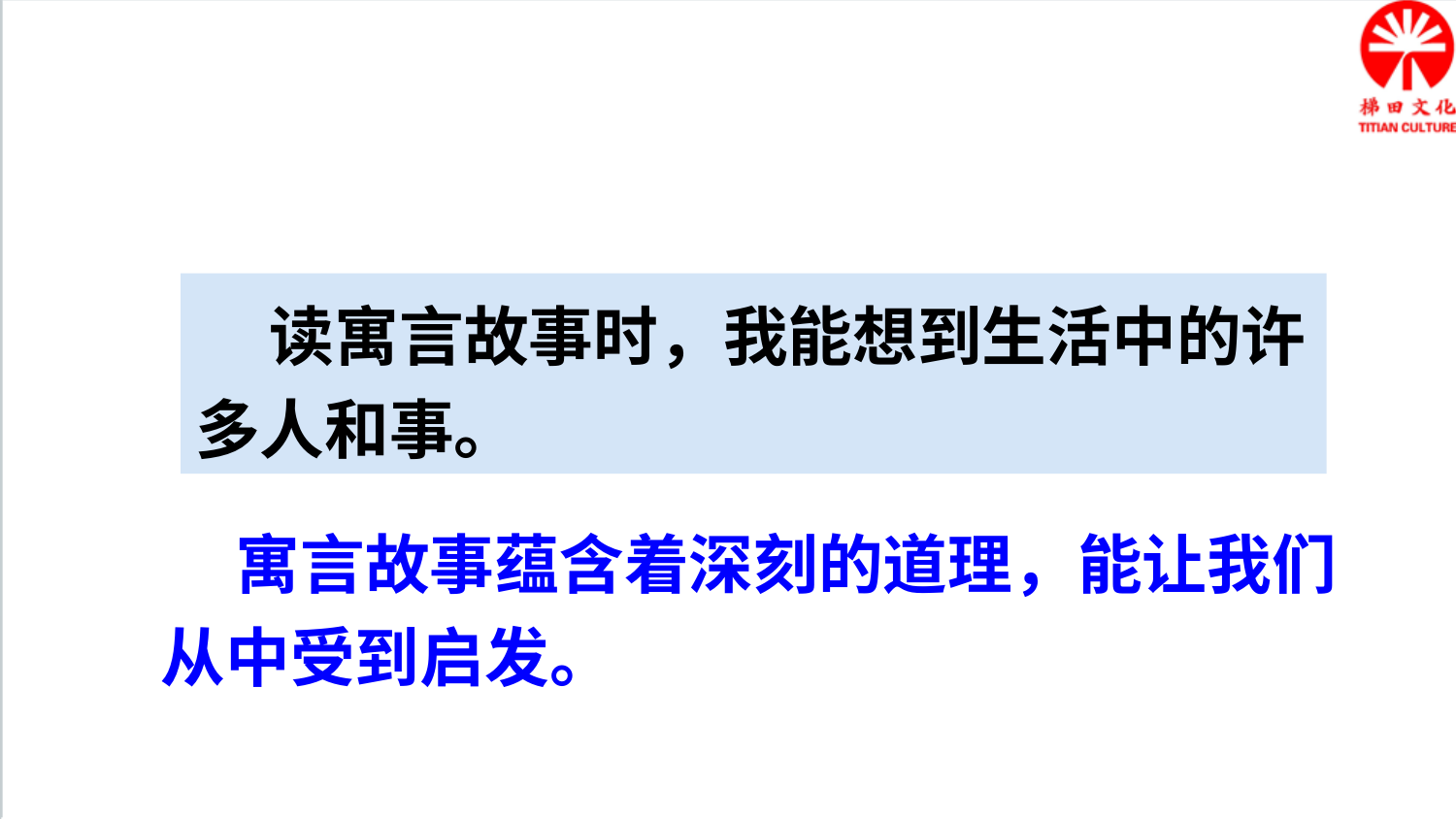

读寓言故事时，我能想到生活中的许多人和事。
    寓言故事蕴含着深刻的道理，能让我们从中受到启发。